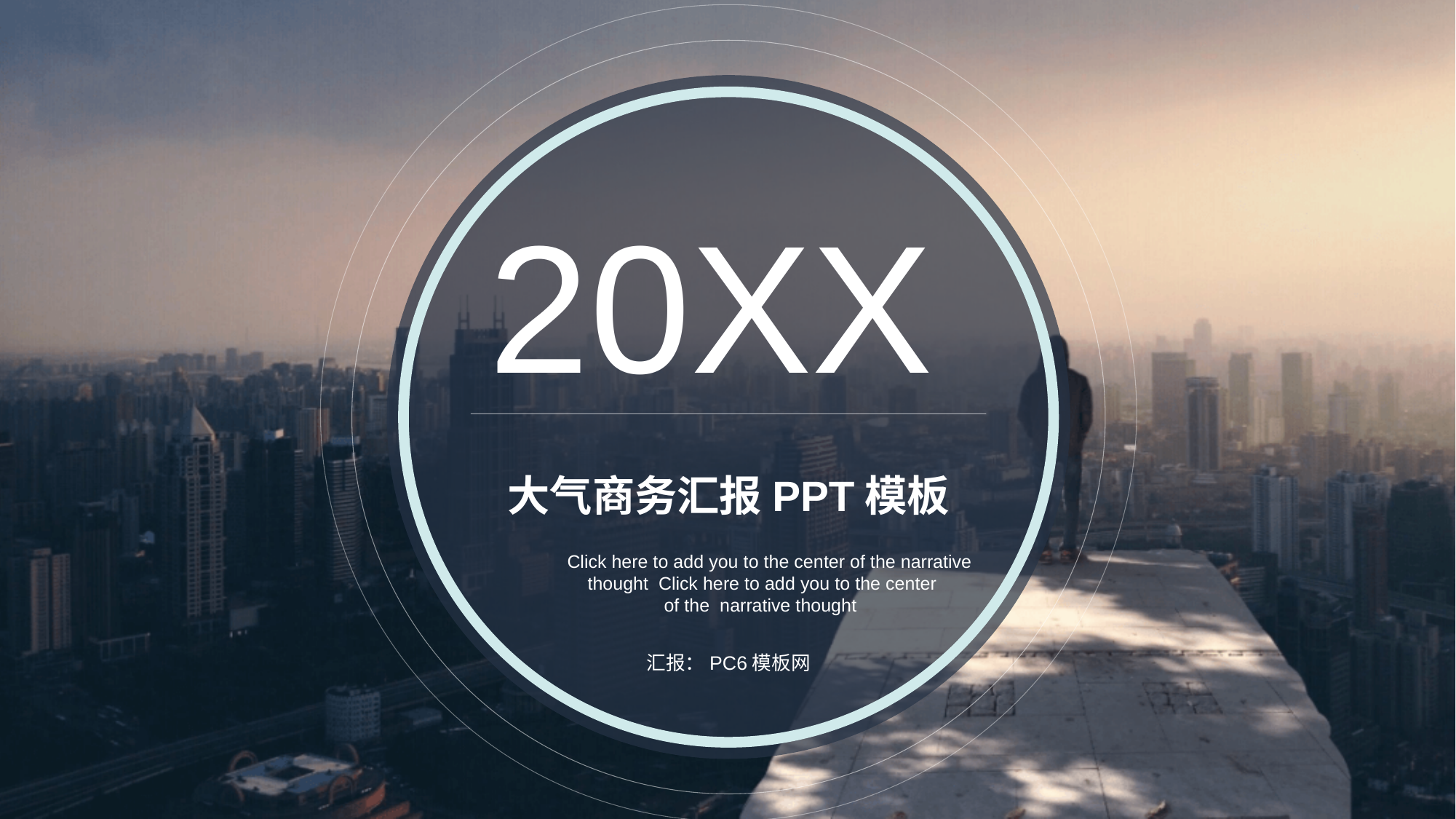

20XX

大气商务汇报PPT模板
Click here to add you to the center of the narrative
    thought  Click here to add you to the center
                   of the  narrative thought

汇报：PC6模板网